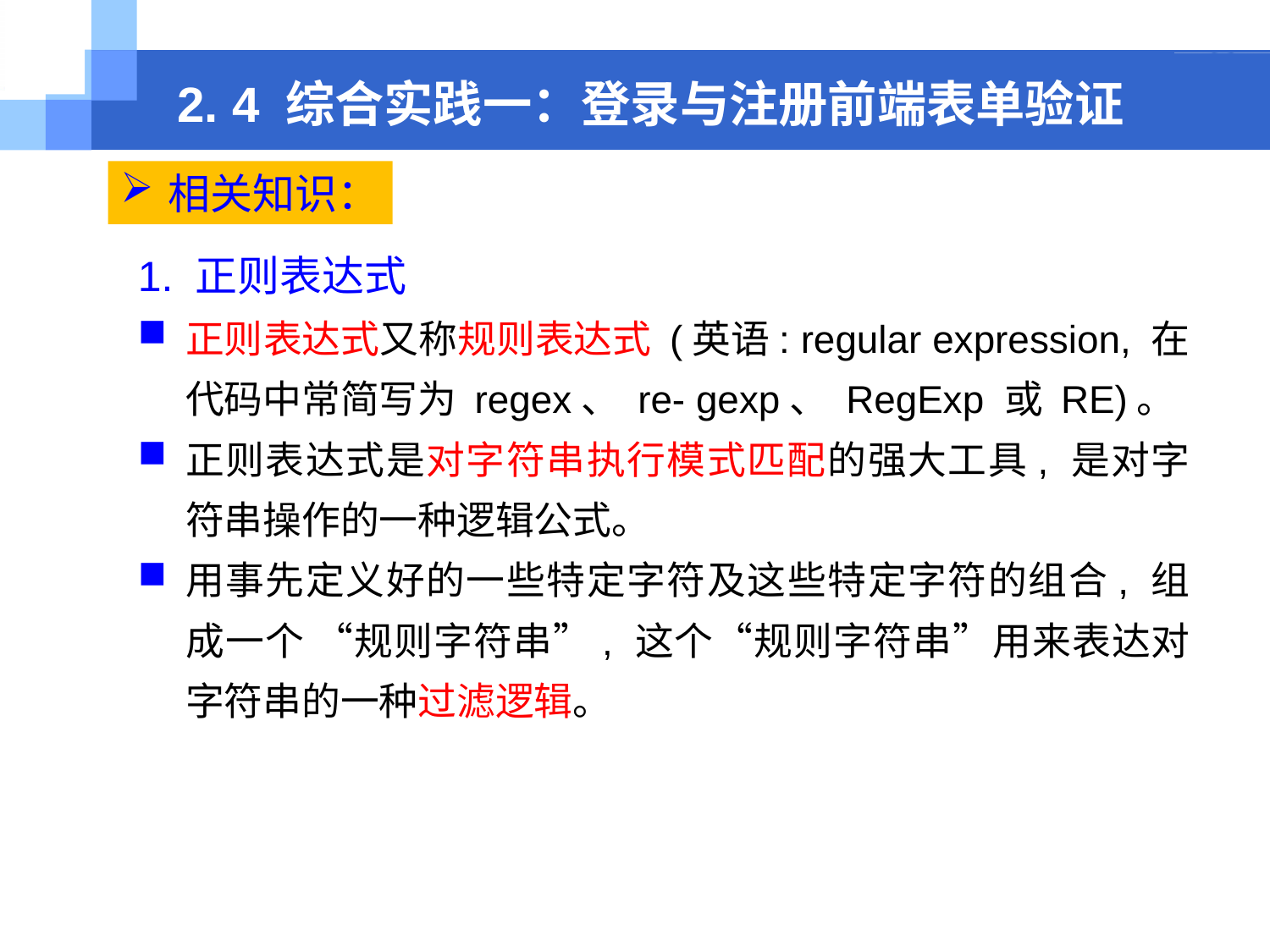

2. 4 综合实践一：登录与注册前端表单验证
相关知识：
1. 正则表达式
正则表达式又称规则表达式 (英语: regular expression, 在代码中常简写为 regex、 re- gexp、 RegExp 或 RE)。
正则表达式是对字符串执行模式匹配的强大工具, 是对字符串操作的一种逻辑公式。
用事先定义好的一些特定字符及这些特定字符的组合, 组成一个 “规则字符串”, 这个“规则字符串”用来表达对字符串的一种过滤逻辑。